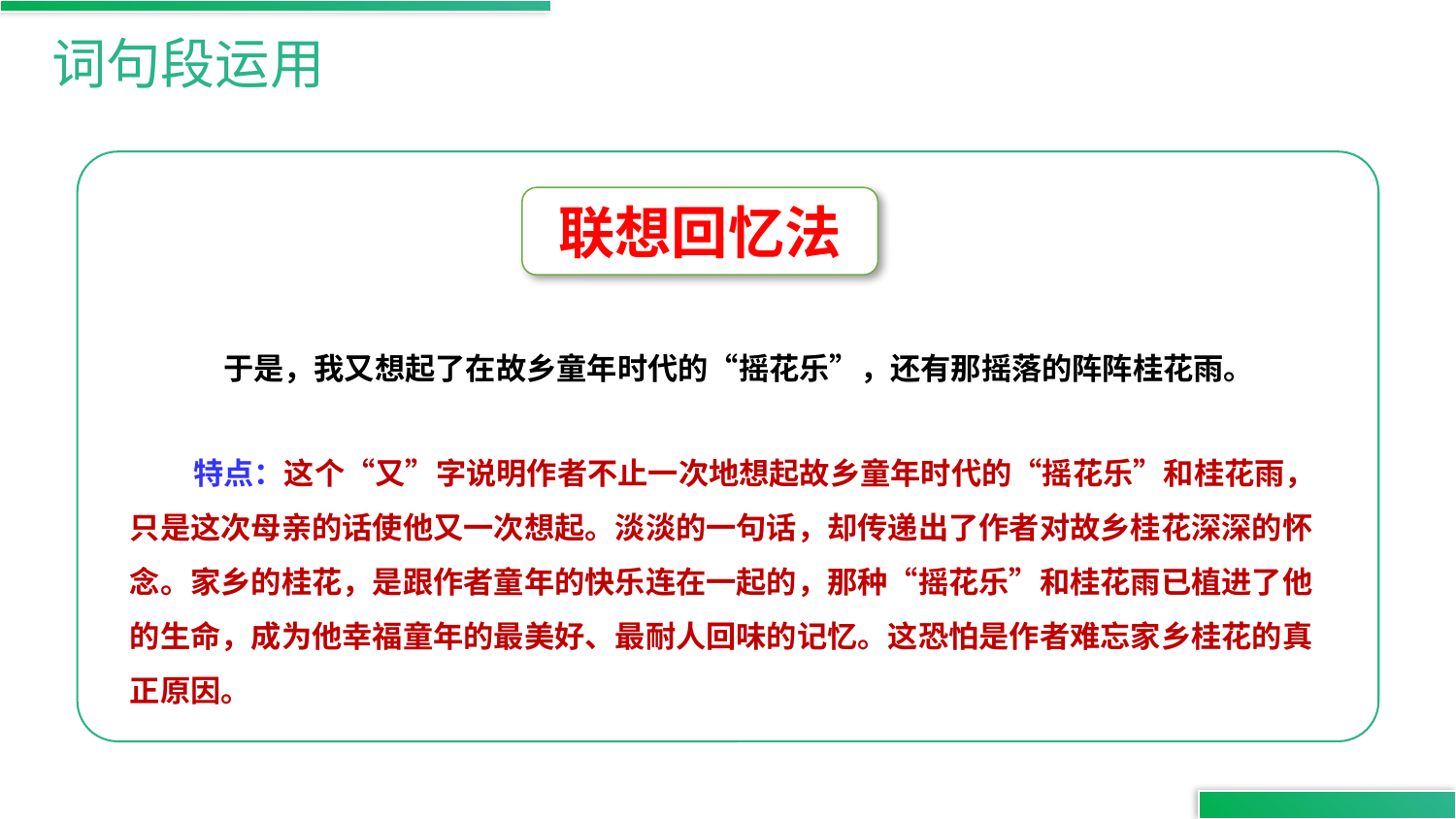

词句段运用
联想回忆法
  于是，我又想起了在故乡童年时代的“摇花乐”，还有那摇落的阵阵桂花雨。
  特点：这个“又”字说明作者不止一次地想起故乡童年时代的“摇花乐”和桂花雨，只是这次母亲的话使他又一次想起。淡淡的一句话，却传递出了作者对故乡桂花深深的怀念。家乡的桂花，是跟作者童年的快乐连在一起的，那种“摇花乐”和桂花雨已植进了他的生命，成为他幸福童年的最美好、最耐人回味的记忆。这恐怕是作者难忘家乡桂花的真正原因。